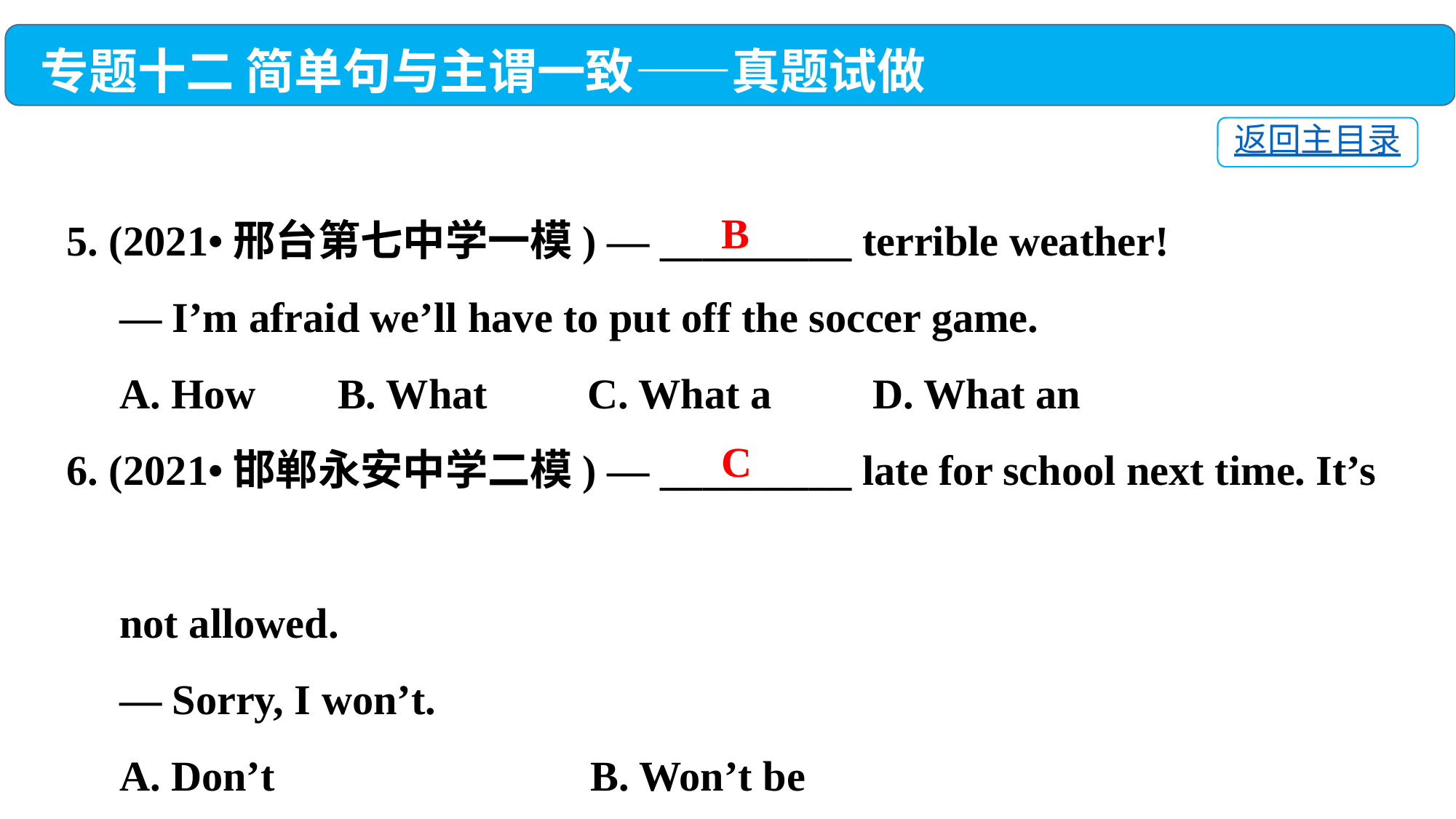

专题十二 简单句与主谓一致——真题试做
返回主目录
5. (2021•邢台第七中学一模) — _________ terrible weather!
     — I’m afraid we’ll have to put off the soccer game.
     A. How	     B. What	        C. What a	    D. What an
6. (2021•邯郸永安中学二模) — _________ late for school next time. It’s
     not allowed.
     — Sorry, I won’t.
     A. Don’t	                             B. Won’t be
     C. Don’t be	                   D. Be not
B
C